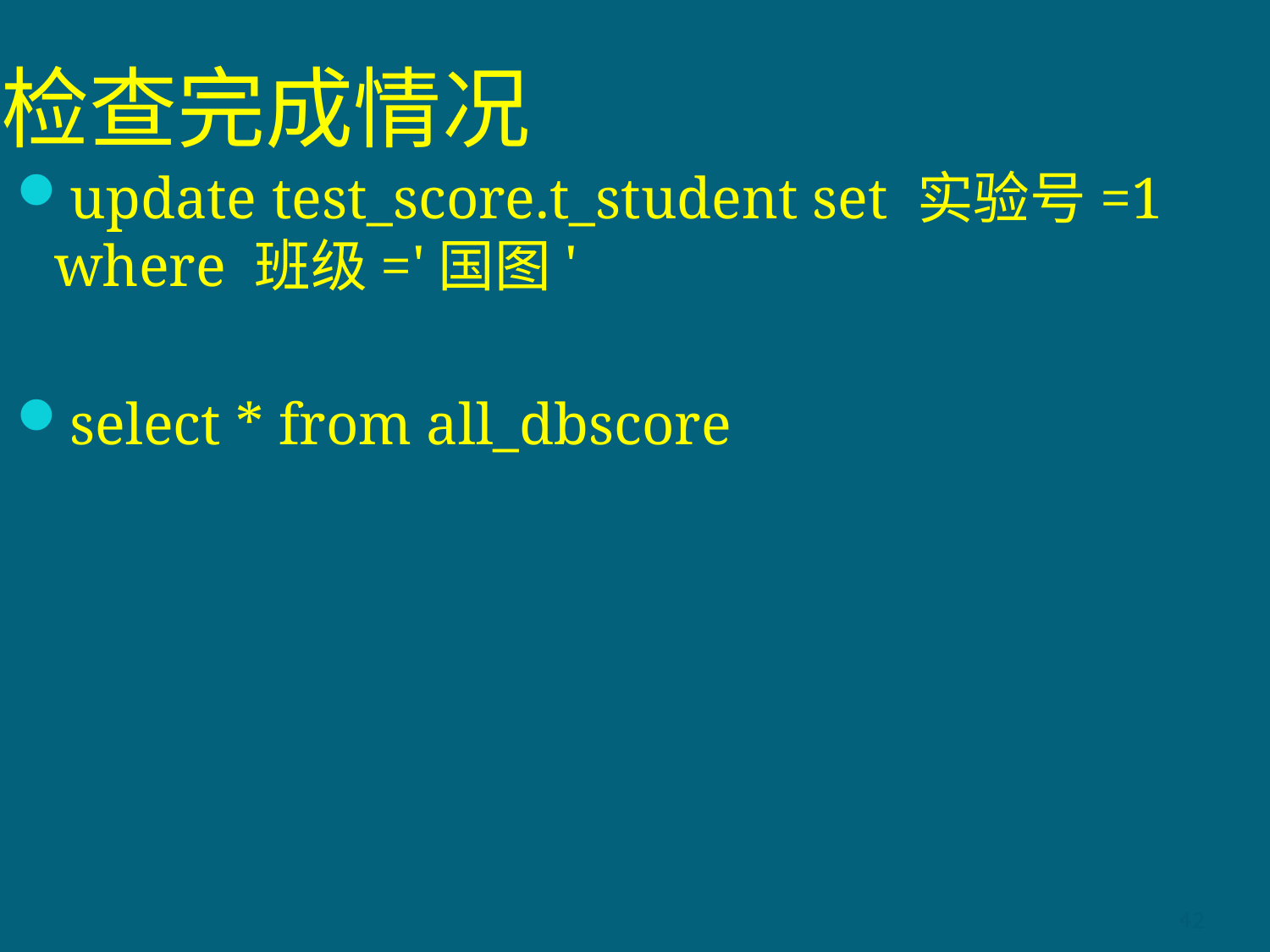

# 检查完成情况
update test_score.t_student set 实验号=1 where 班级='国图'

select * from all_dbscore

42